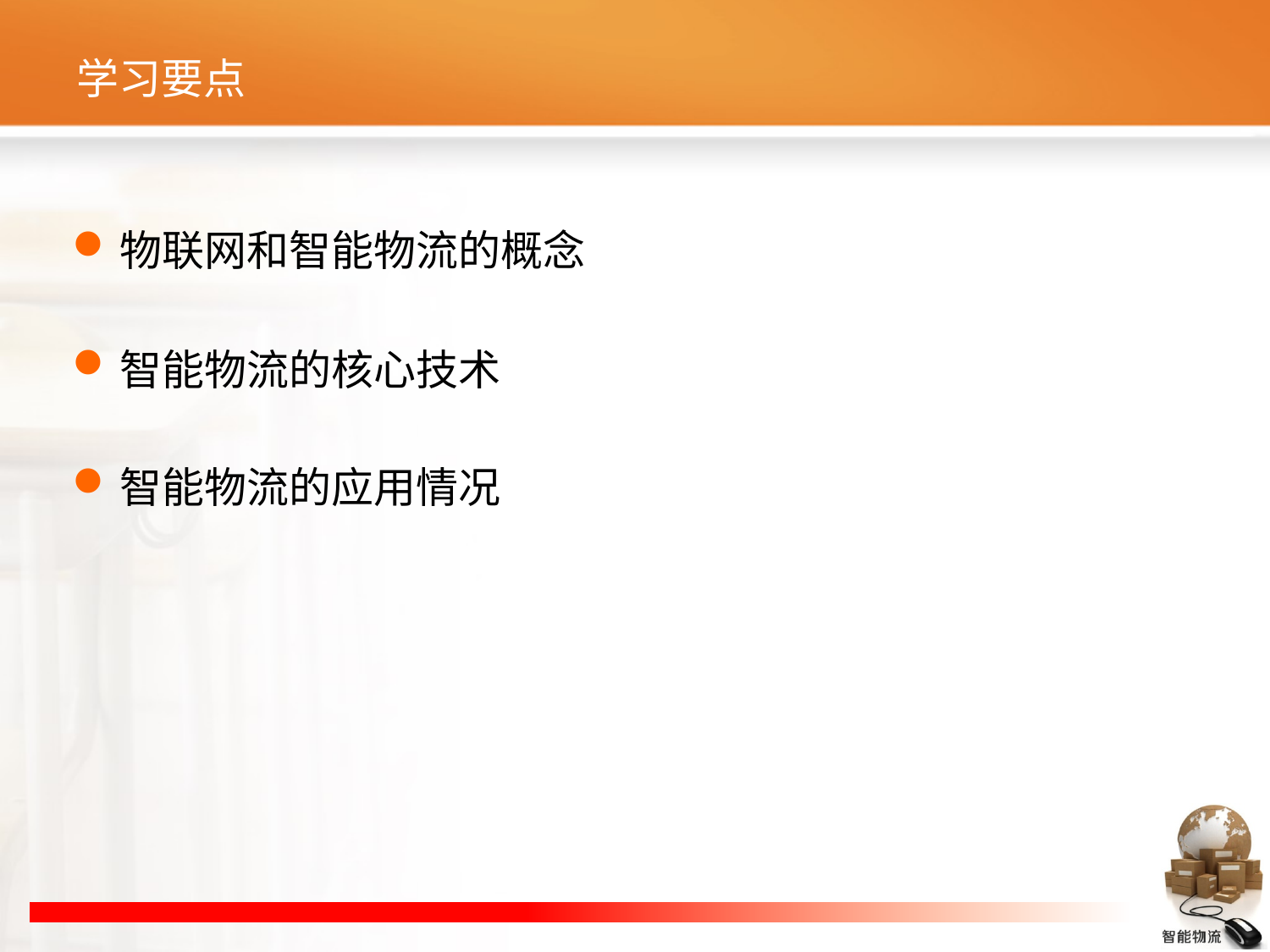

# 学习要点

物联网和智能物流的概念

智能物流的核心技术

智能物流的应用情况